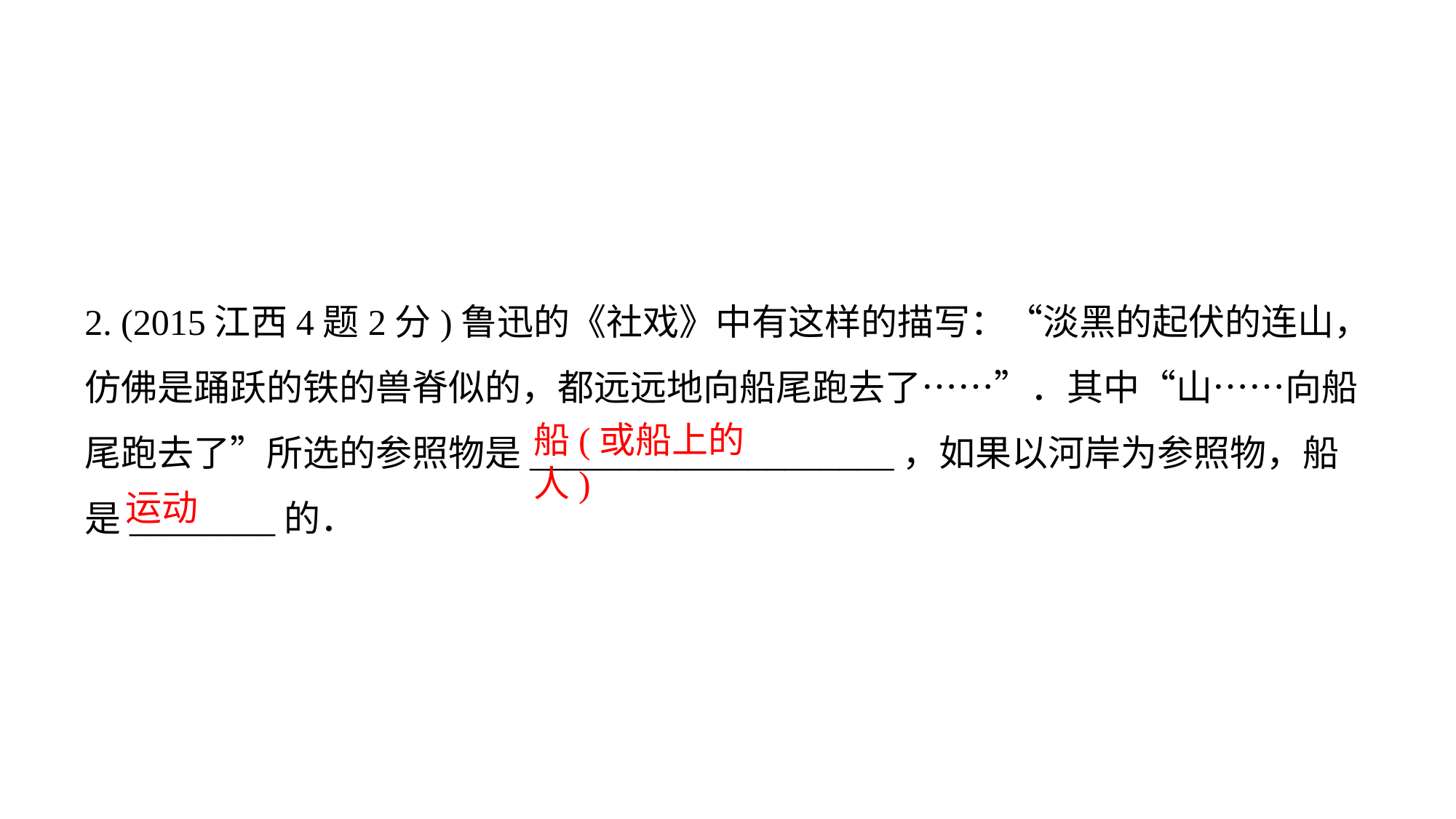

2. (2015江西4题2分)鲁迅的《社戏》中有这样的描写：“淡黑的起伏的连山，仿佛是踊跃的铁的兽脊似的，都远远地向船尾跑去了……”．其中“山……向船尾跑去了”所选的参照物是____________________，如果以河岸为参照物，船是________的．
船(或船上的人)
运动